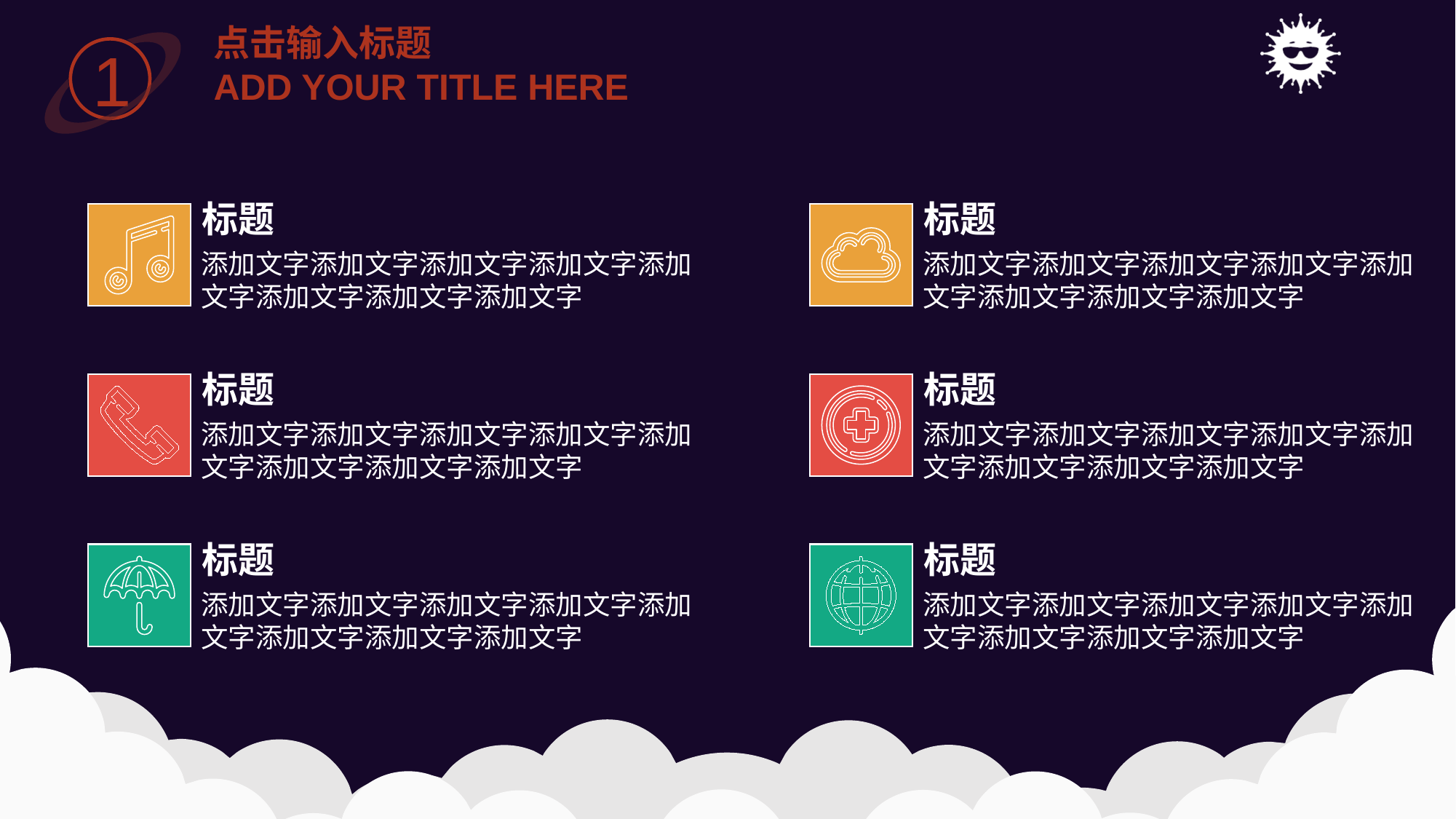

点击输入标题
ADD YOUR TITLE HERE
1

标题
标题

添加文字添加文字添加文字添加文字添加文字添加文字添加文字添加文字
添加文字添加文字添加文字添加文字添加文字添加文字添加文字添加文字
标题
标题

添加文字添加文字添加文字添加文字添加文字添加文字添加文字添加文字
添加文字添加文字添加文字添加文字添加文字添加文字添加文字添加文字
标题
标题

添加文字添加文字添加文字添加文字添加文字添加文字添加文字添加文字
添加文字添加文字添加文字添加文字添加文字添加文字添加文字添加文字